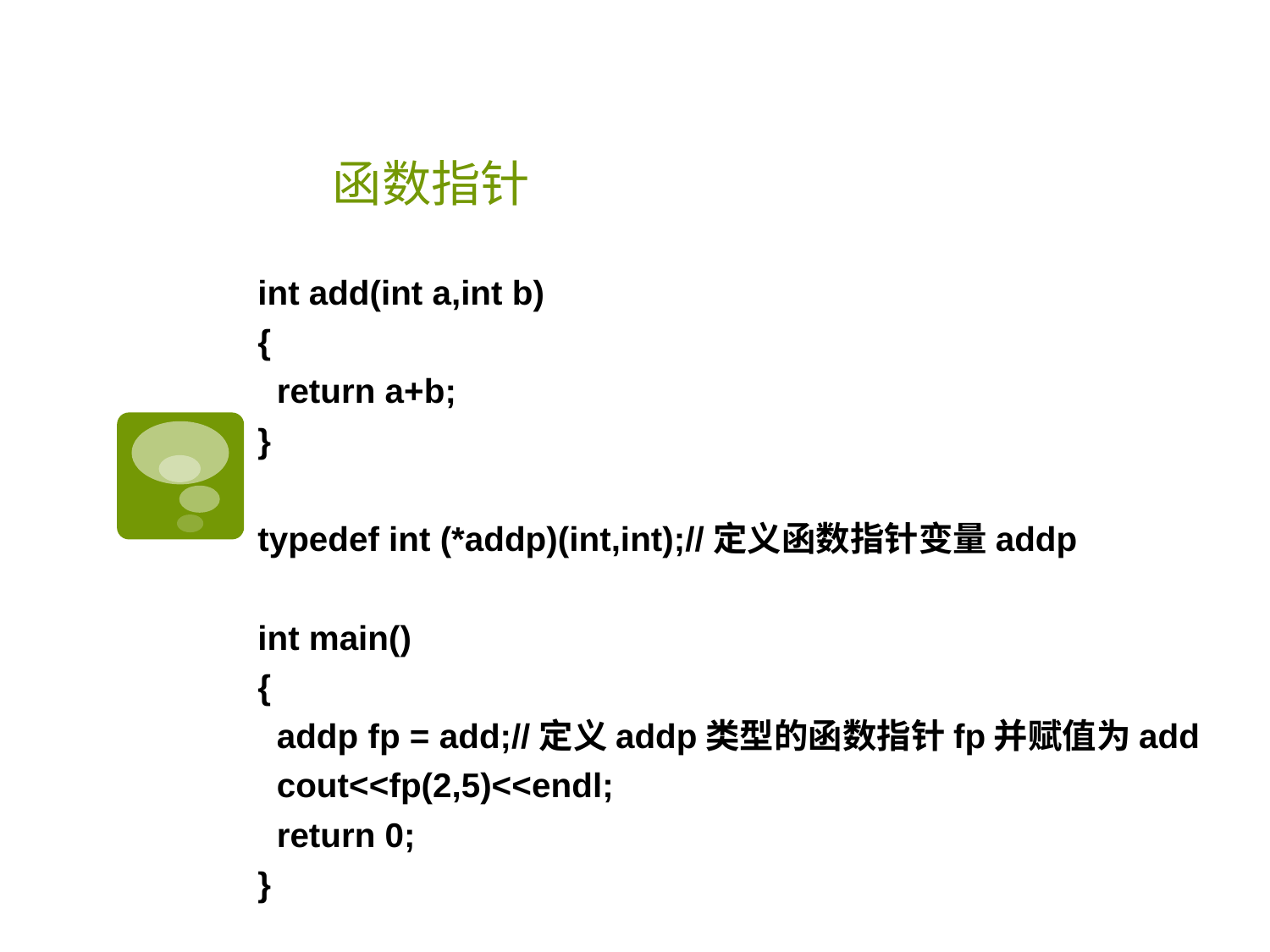

# 函数指针
int add(int a,int b)
{
  return a+b;
}

typedef int (*addp)(int,int);//定义函数指针变量addp

int main()
{
  addp fp = add;//定义addp类型的函数指针fp并赋值为add
  cout<<fp(2,5)<<endl;
  return 0;
}